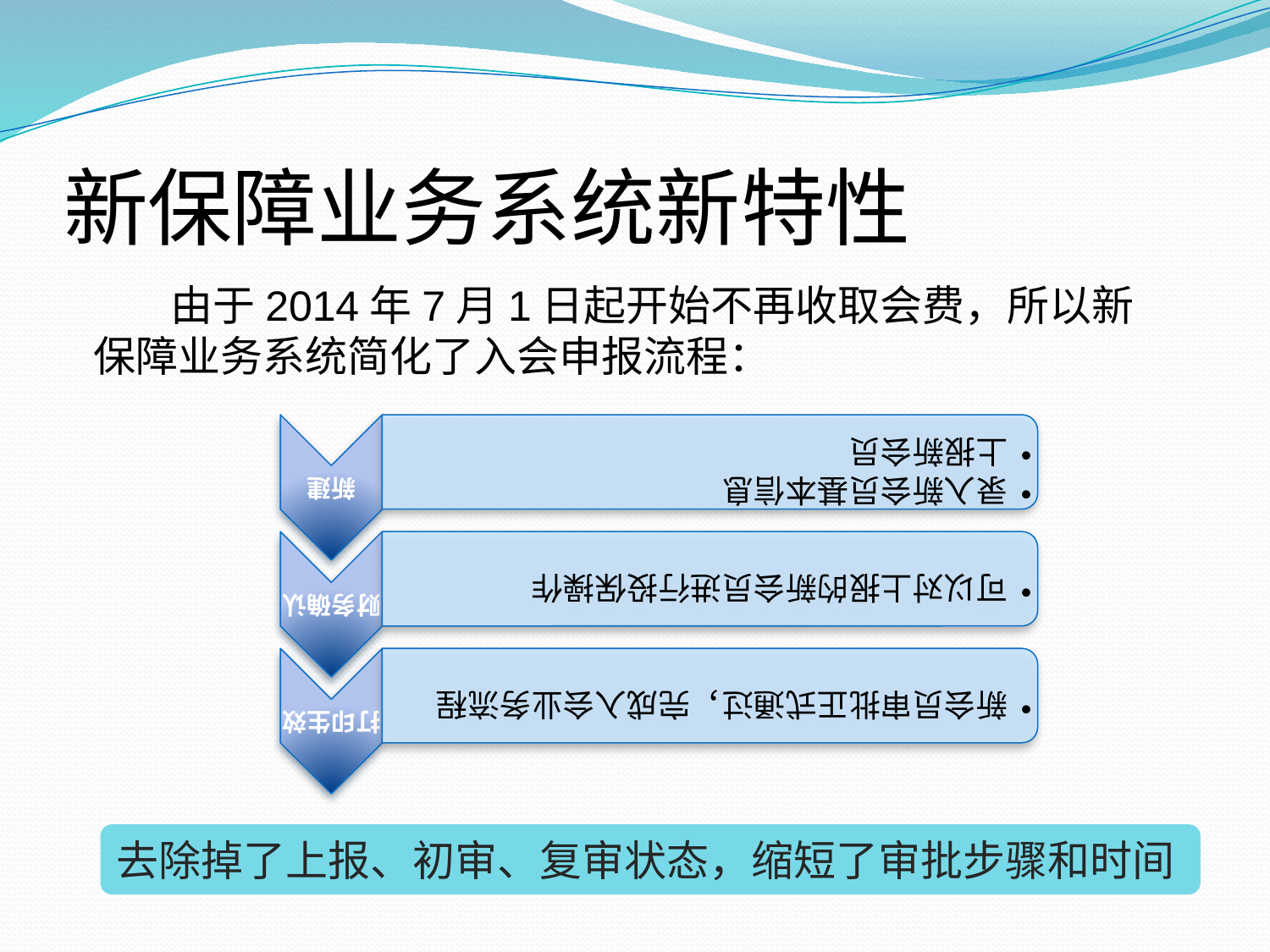

# 新保障业务系统新特性
       由于2014年7月1日起开始不再收取会费，所以新保障业务系统简化了入会申报流程：
新建
录入新会员基本信息
上报新会员
财务确认
可以对上报的新会员进行投保操作
打印生效
新会员审批正式通过，完成入会业务流程
去除掉了上报、初审、复审状态，缩短了审批步骤和时间